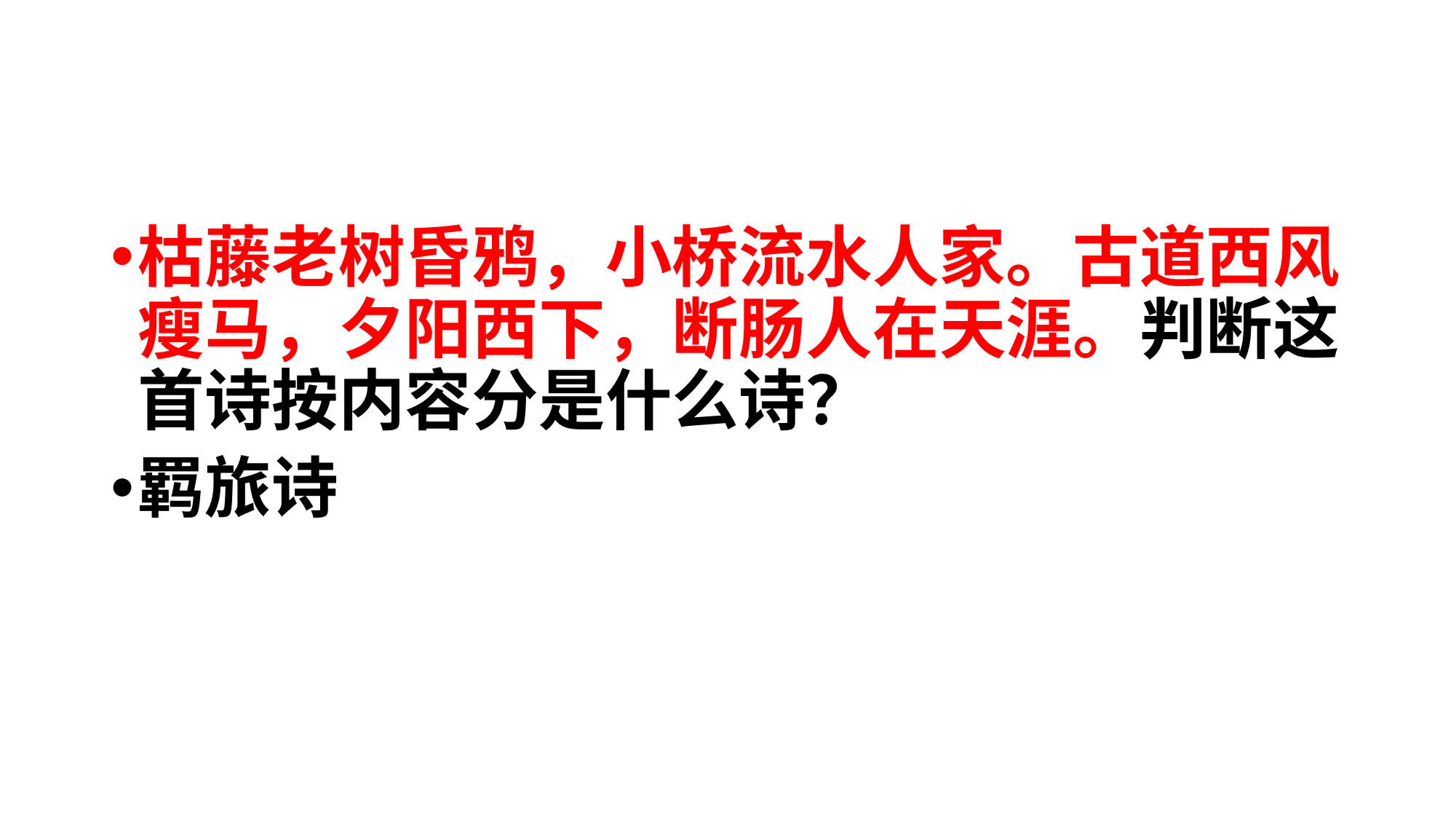

#
枯藤老树昏鸦，小桥流水人家。古道西风瘦马，夕阳西下，断肠人在天涯。判断这首诗按内容分是什么诗？
羁旅诗